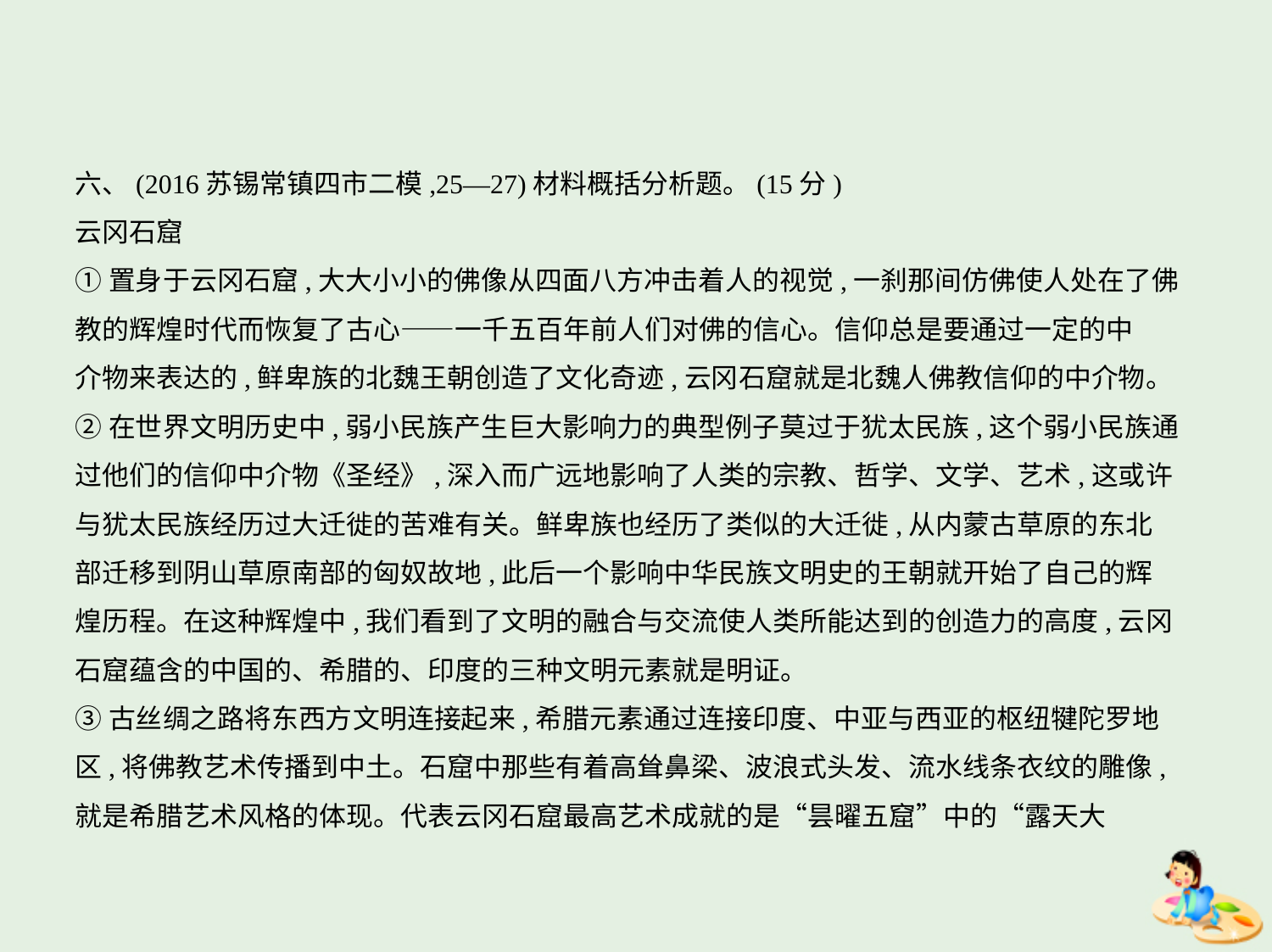

六、(2016苏锡常镇四市二模,25—27)材料概括分析题。(15分)
云冈石窟
①置身于云冈石窟,大大小小的佛像从四面八方冲击着人的视觉,一刹那间仿佛使人处在了佛
教的辉煌时代而恢复了古心——一千五百年前人们对佛的信心。信仰总是要通过一定的中
介物来表达的,鲜卑族的北魏王朝创造了文化奇迹,云冈石窟就是北魏人佛教信仰的中介物。
②在世界文明历史中,弱小民族产生巨大影响力的典型例子莫过于犹太民族,这个弱小民族通
过他们的信仰中介物《圣经》,深入而广远地影响了人类的宗教、哲学、文学、艺术,这或许
与犹太民族经历过大迁徙的苦难有关。鲜卑族也经历了类似的大迁徙,从内蒙古草原的东北
部迁移到阴山草原南部的匈奴故地,此后一个影响中华民族文明史的王朝就开始了自己的辉
煌历程。在这种辉煌中,我们看到了文明的融合与交流使人类所能达到的创造力的高度,云冈
石窟蕴含的中国的、希腊的、印度的三种文明元素就是明证。
③古丝绸之路将东西方文明连接起来,希腊元素通过连接印度、中亚与西亚的枢纽犍陀罗地
区,将佛教艺术传播到中土。石窟中那些有着高耸鼻梁、波浪式头发、流水线条衣纹的雕像,
就是希腊艺术风格的体现。代表云冈石窟最高艺术成就的是“昙曜五窟”中的“露天大